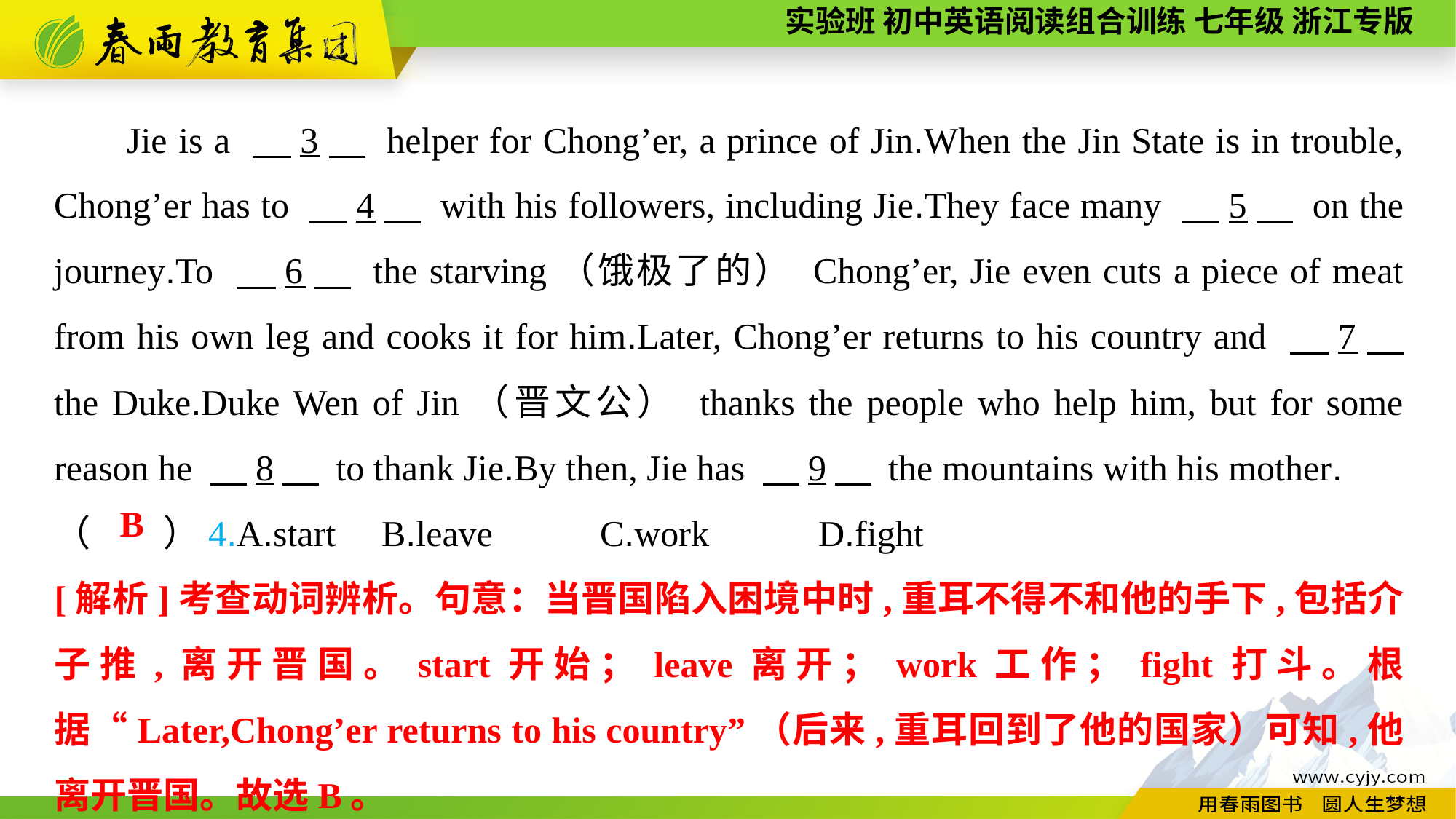

Jie is a 　3　 helper for Chong’er, a prince of Jin.When the Jin State is in trouble, Chong’er has to 　4　 with his followers, including Jie.They face many 　5　 on the journey.To 　6　 the starving（饿极了的） Chong’er, Jie even cuts a piece of meat from his own leg and cooks it for him.Later, Chong’er returns to his country and 　7　 the Duke.Duke Wen of Jin（晋文公） thanks the people who help him, but for some reason he 　8　 to thank Jie.By then, Jie has 　9　 the mountains with his mother.
（　　）4.A.start	B.leave	C.work	D.fight
B
[解析]考查动词辨析。句意：当晋国陷入困境中时,重耳不得不和他的手下,包括介子推,离开晋国。start开始；leave离开；work工作；fight打斗。根据“Later,Chong’er returns to his country”（后来,重耳回到了他的国家）可知,他离开晋国。故选B。